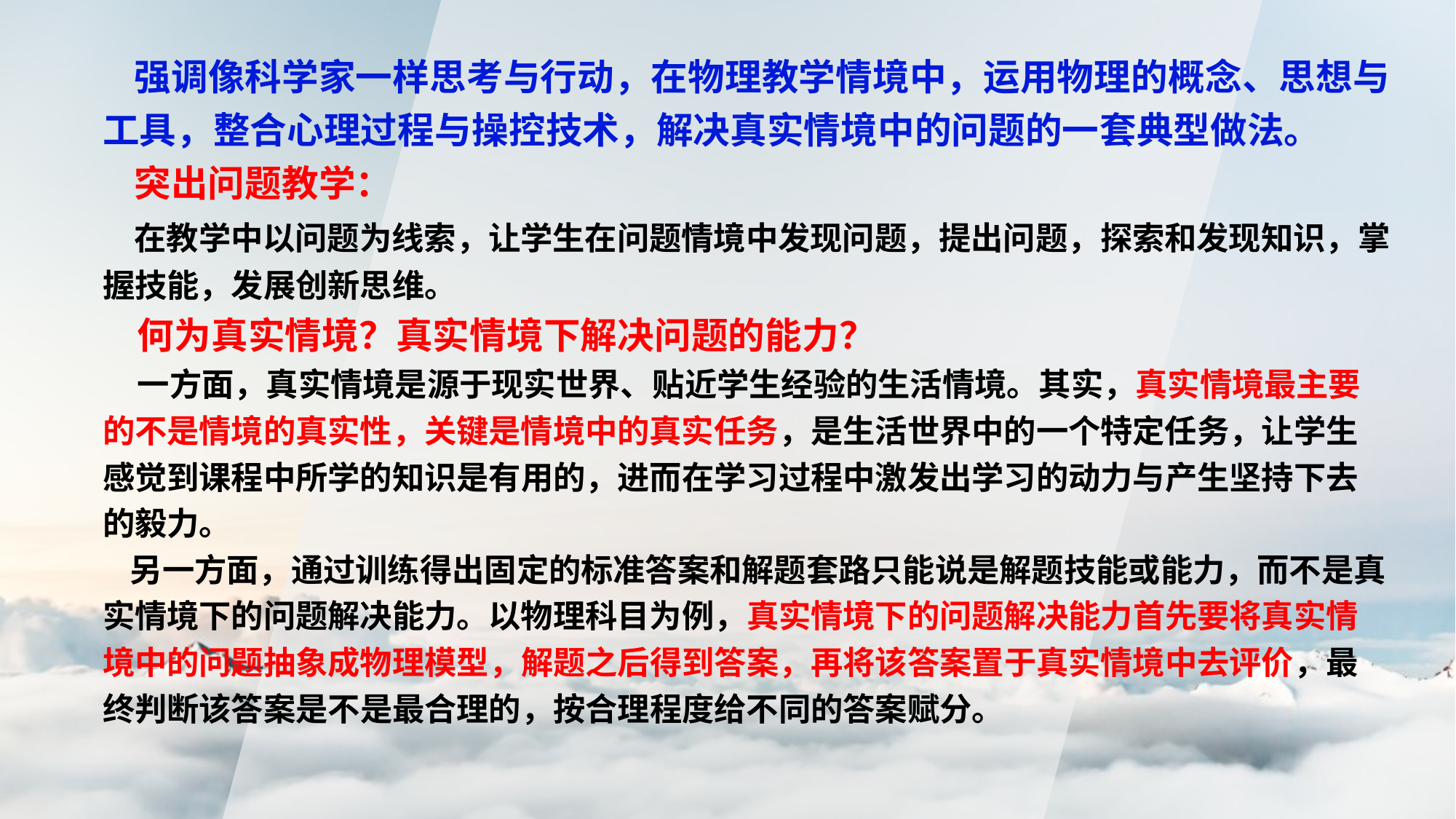

强调像科学家一样思考与行动，在物理教学情境中，运用物理的概念、思想与工具，整合心理过程与操控技术，解决真实情境中的问题的一套典型做法。
   突出问题教学：
   在教学中以问题为线索，让学生在问题情境中发现问题，提出问题，探索和发现知识，掌握技能，发展创新思维。
    何为真实情境？真实情境下解决问题的能力？
    一方面，真实情境是源于现实世界、贴近学生经验的生活情境。其实，真实情境最主要的不是情境的真实性，关键是情境中的真实任务，是生活世界中的一个特定任务，让学生感觉到课程中所学的知识是有用的，进而在学习过程中激发出学习的动力与产生坚持下去的毅力。
   另一方面，通过训练得出固定的标准答案和解题套路只能说是解题技能或能力，而不是真实情境下的问题解决能力。以物理科目为例，真实情境下的问题解决能力首先要将真实情境中的问题抽象成物理模型，解题之后得到答案，再将该答案置于真实情境中去评价，最终判断该答案是不是最合理的，按合理程度给不同的答案赋分。